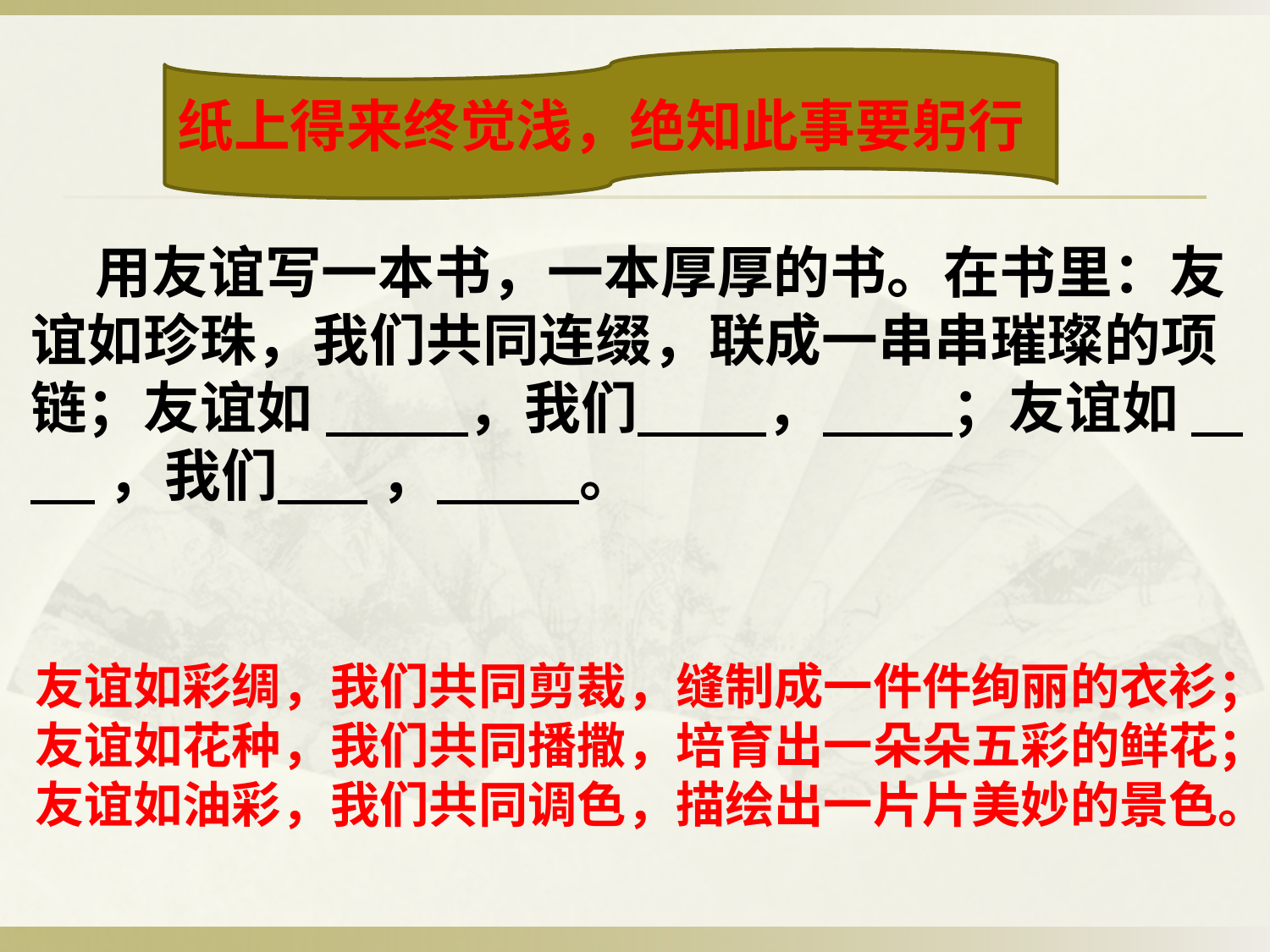

纸上得来终觉浅，绝知此事要躬行
    用友谊写一本书，一本厚厚的书。在书里：友谊如珍珠，我们共同连缀，联成一串串璀璨的项链；友谊如            ，我们          ，          ；友谊如            ，我们        ，           。
友谊如彩绸，我们共同剪裁，缝制成一件件绚丽的衣衫；
友谊如花种，我们共同播撒，培育出一朵朵五彩的鲜花；
友谊如油彩，我们共同调色，描绘出一片片美妙的景色。